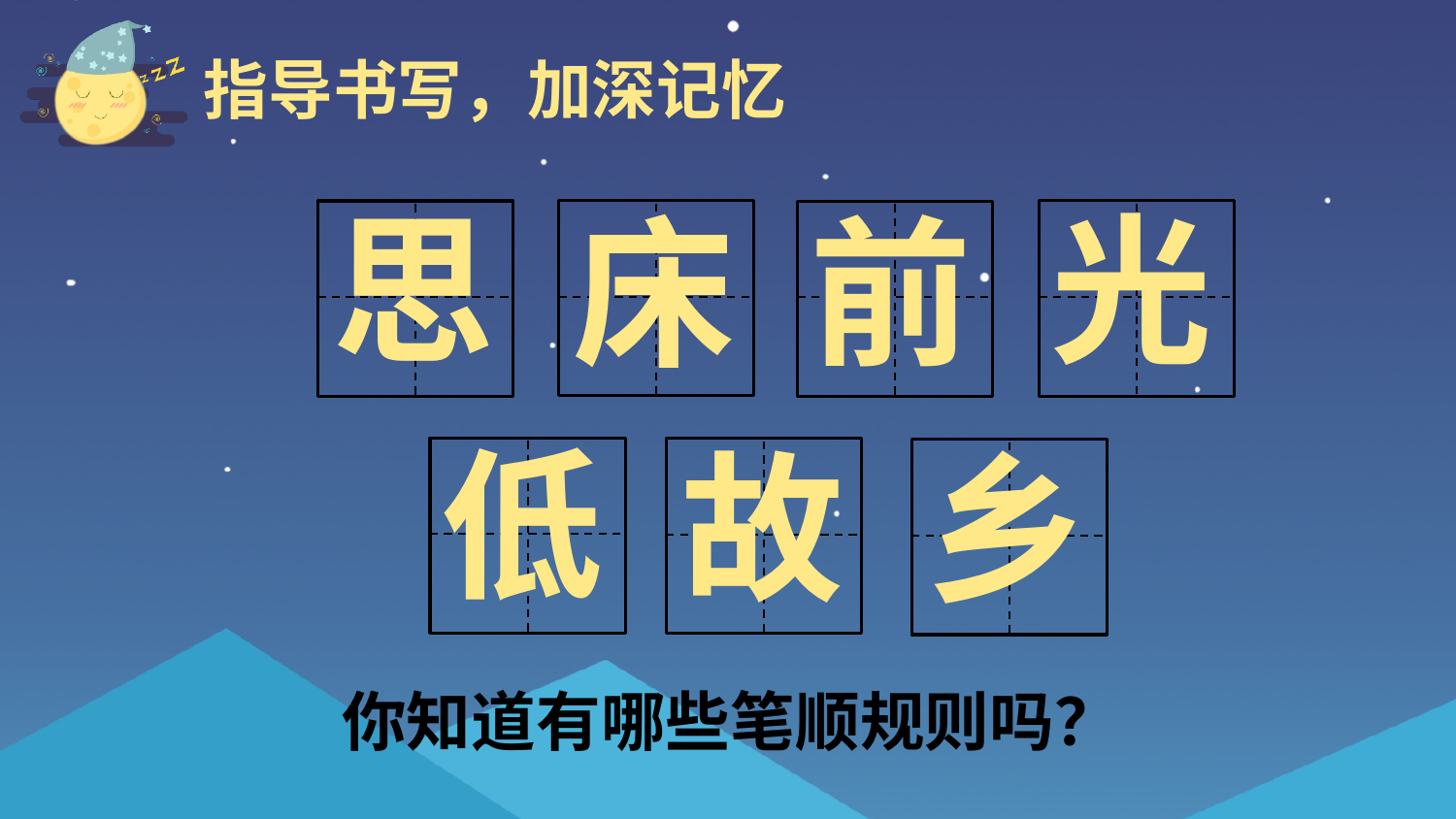

指导书写，加深记忆
思

光

前

床

低

故

乡

你知道有哪些笔顺规则吗？